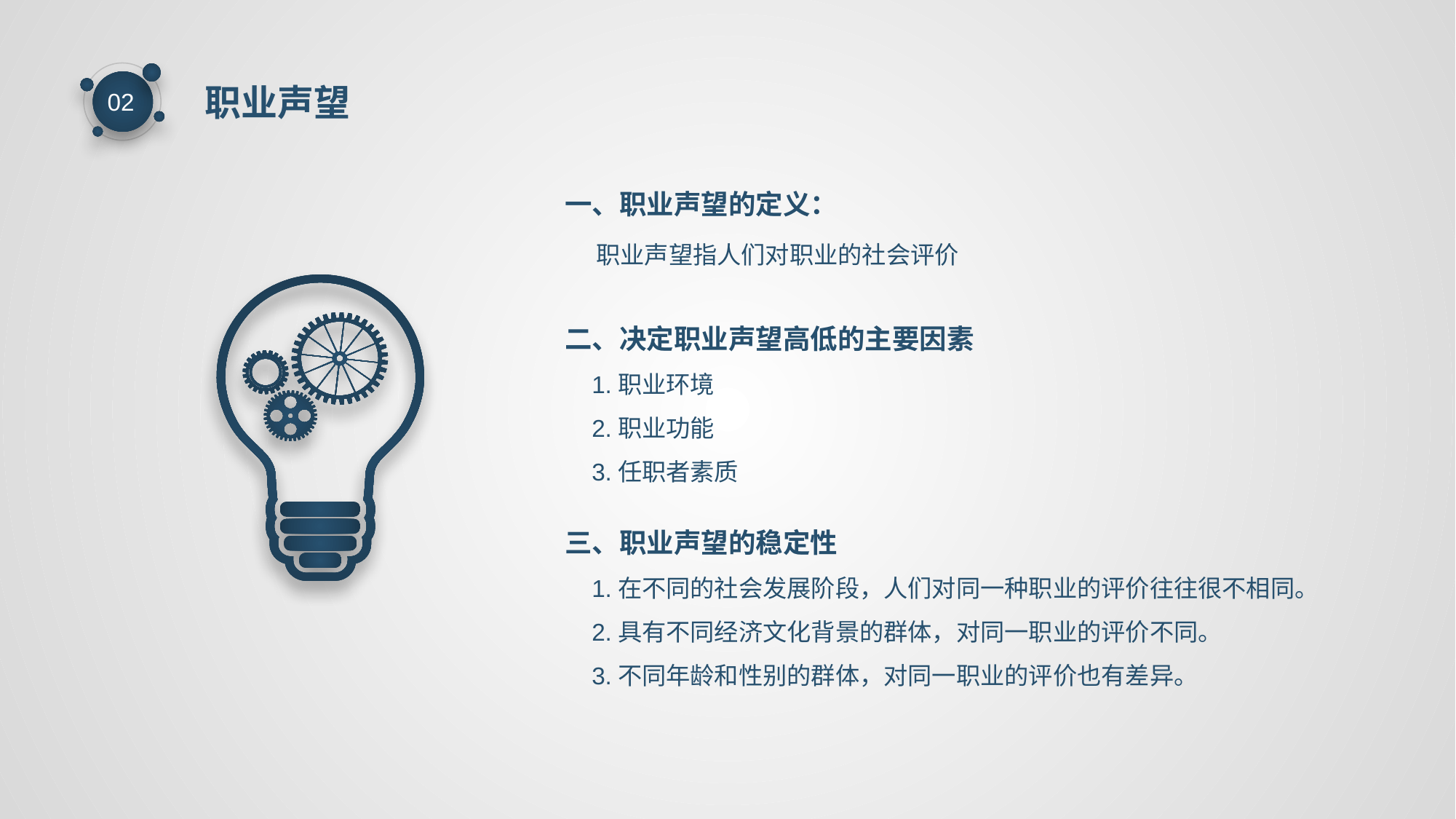

职业声望
02
一、职业声望的定义：
    职业声望指人们对职业的社会评价

二、决定职业声望高低的主要因素
    1.职业环境
    2.职业功能
    3.任职者素质
三、职业声望的稳定性
    1.在不同的社会发展阶段，人们对同一种职业的评价往往很不相同。
    2.具有不同经济文化背景的群体，对同一职业的评价不同。
    3.不同年龄和性别的群体，对同一职业的评价也有差异。